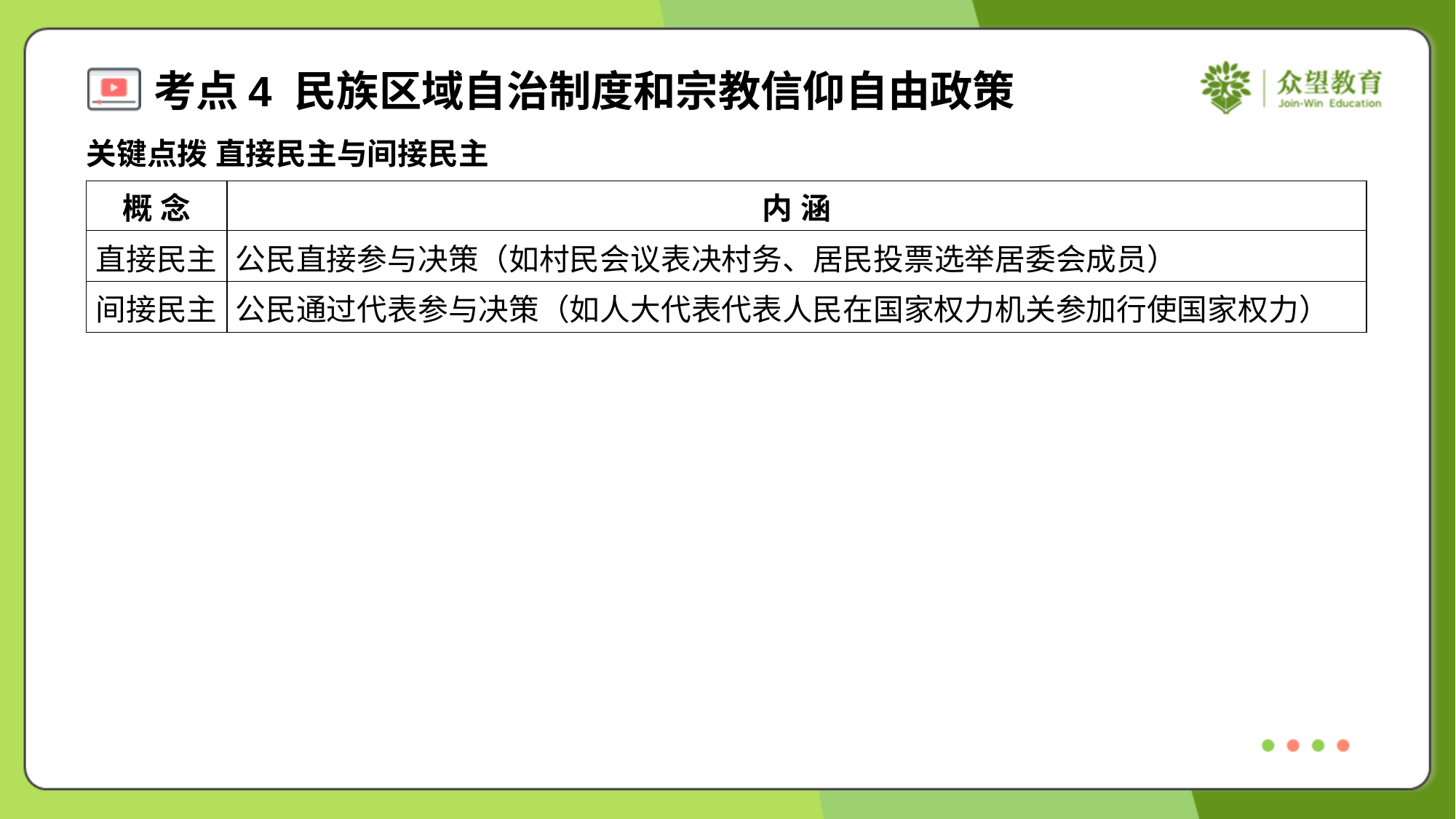

关键点拨 直接民主与间接民主
| 概 念 | 内 涵 |
| --- | --- |
| 直接民主 | 公民直接参与决策（如村民会议表决村务、居民投票选举居委会成员） |
| 间接民主 | 公民通过代表参与决策（如人大代表代表人民在国家权力机关参加行使国家权力） |